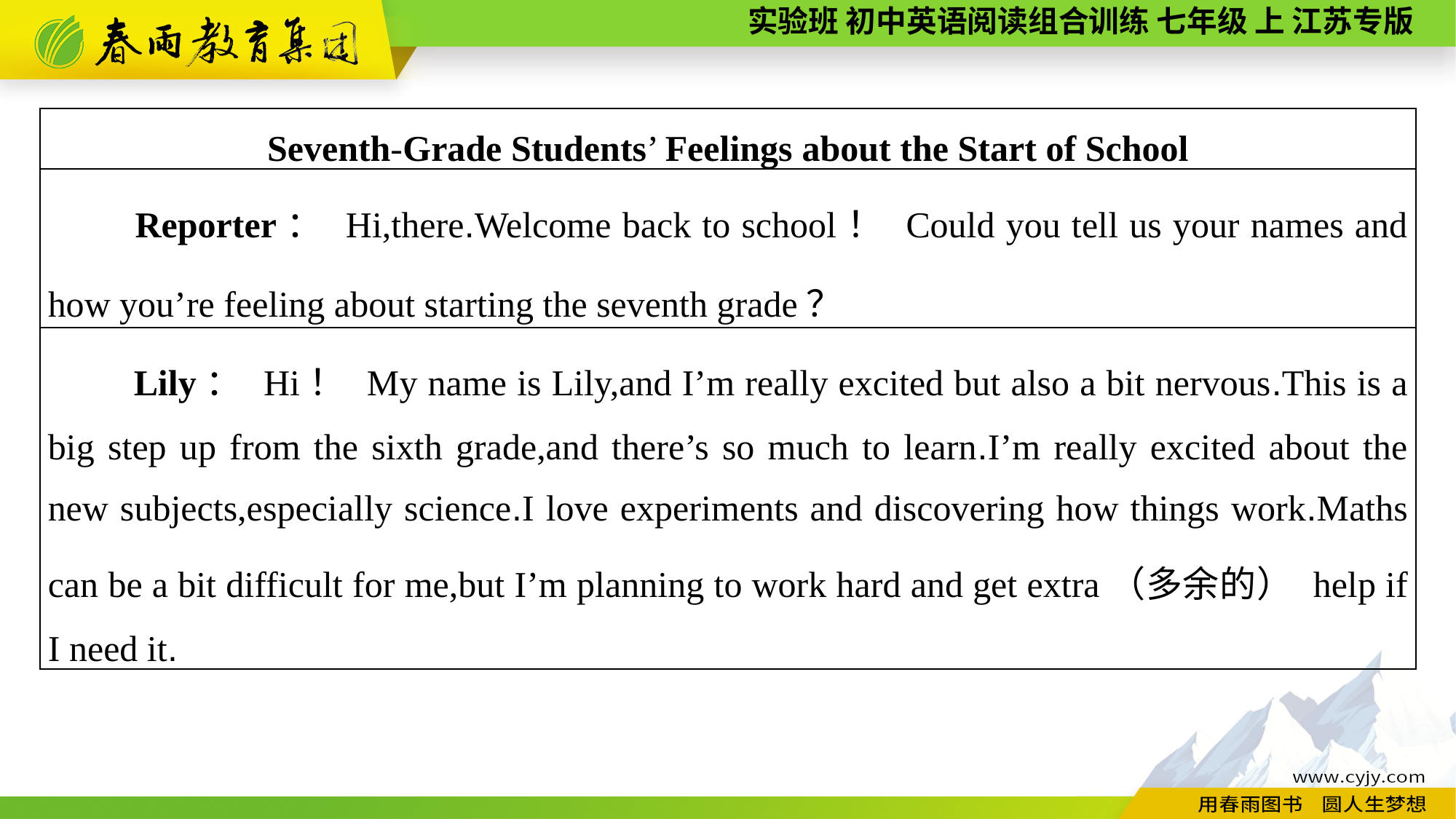

| Seventh-Grade Students’ Feelings about the Start of School |
| --- |
| Reporter： Hi,there.Welcome back to school！ Could you tell us your names and how you’re feeling about starting the seventh grade？ |
| Lily： Hi！ My name is Lily,and I’m really excited but also a bit nervous.This is a big step up from the sixth grade,and there’s so much to learn.I’m really excited about the new subjects,especially science.I love experiments and discovering how things work.Maths can be a bit difficult for me,but I’m planning to work hard and get extra（多余的） help if I need it. |